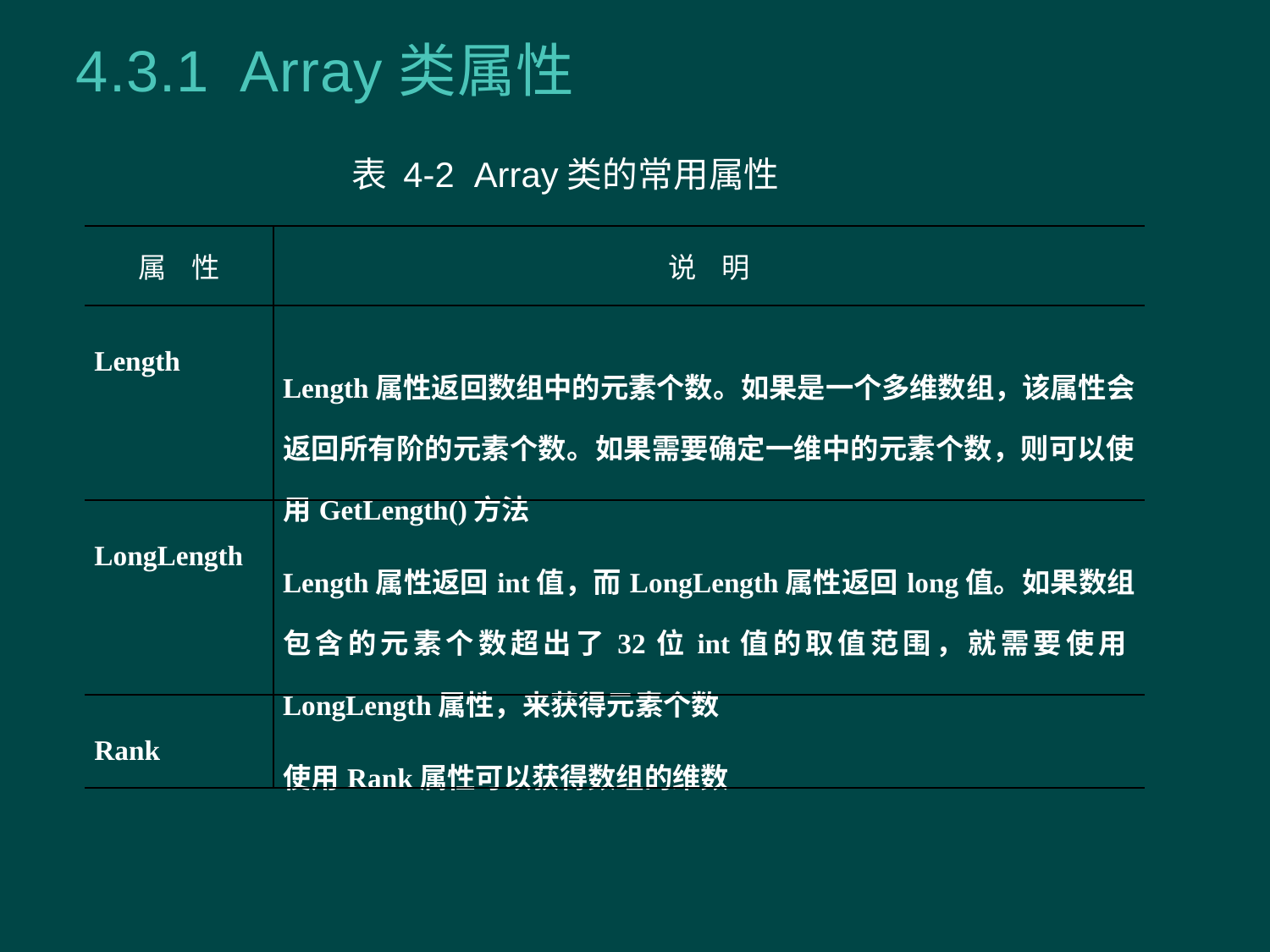

4.3.1  Array类属性

表 4-2  Array类的常用属性
| 属 性 | 说 明 |
| --- | --- |
| Length | Length属性返回数组中的元素个数。如果是一个多维数组，该属性会返回所有阶的元素个数。如果需要确定一维中的元素个数，则可以使用GetLength()方法 |
| LongLength | Length属性返回int值，而LongLength属性返回long值。如果数组包含的元素个数超出了32位int值的取值范围，就需要使用LongLength属性，来获得元素个数 |
| Rank | 使用Rank属性可以获得数组的维数 |